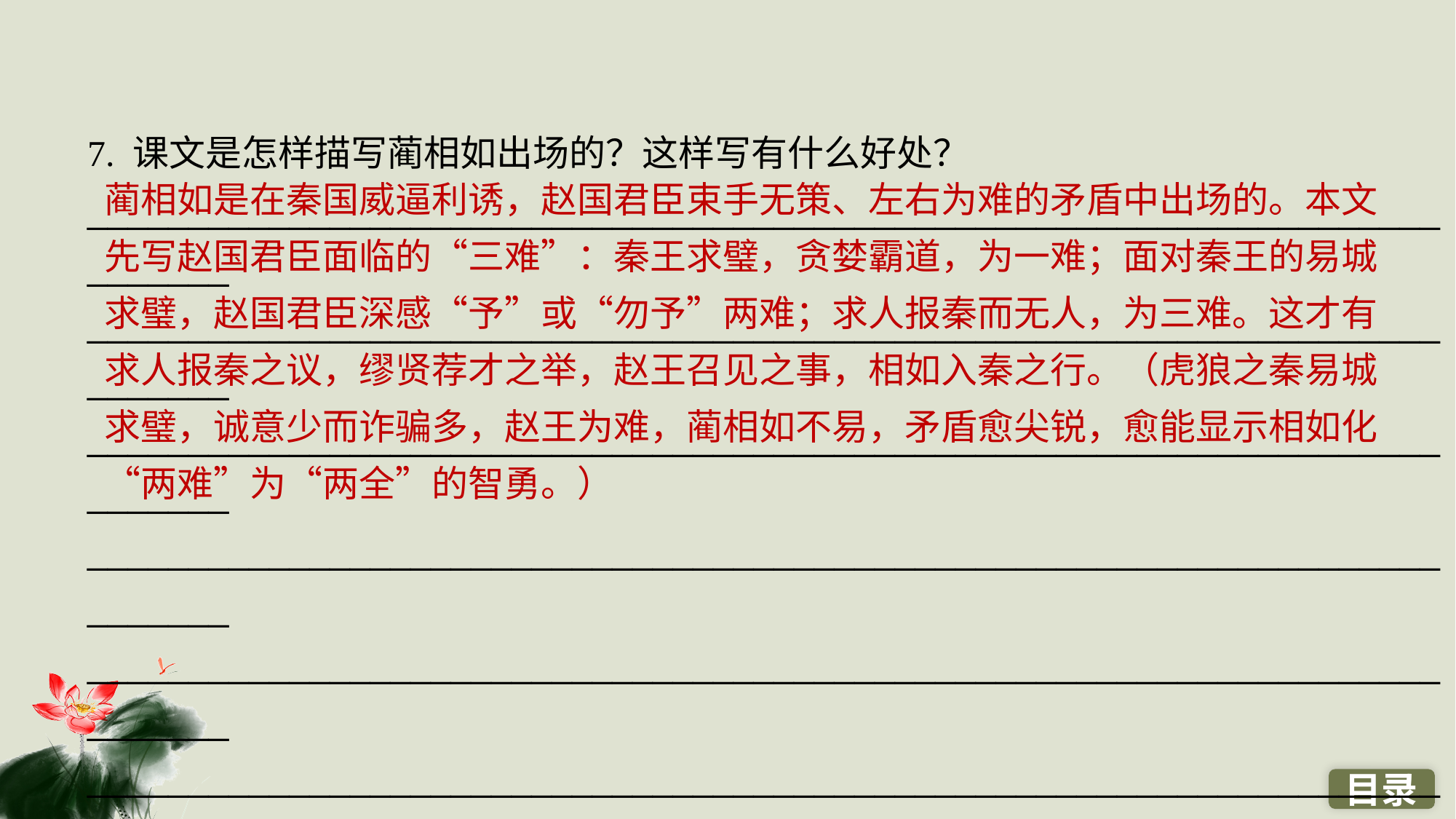

7. 课文是怎样描写蔺相如出场的？这样写有什么好处？
__________________________________________________________________________
__________________________________________________________________________
__________________________________________________________________________
__________________________________________________________________________
__________________________________________________________________________
__________________________________________________________________________

蔺相如是在秦国威逼利诱，赵国君臣束手无策、左右为难的矛盾中出场的。本文先写赵国君臣面临的“三难”：秦王求璧，贪婪霸道，为一难；面对秦王的易城求璧，赵国君臣深感“予”或“勿予”两难；求人报秦而无人，为三难。这才有求人报秦之议，缪贤荐才之举，赵王召见之事，相如入秦之行。（虎狼之秦易城求璧，诚意少而诈骗多，赵王为难，蔺相如不易，矛盾愈尖锐，愈能显示相如化“两难”为“两全”的智勇。）